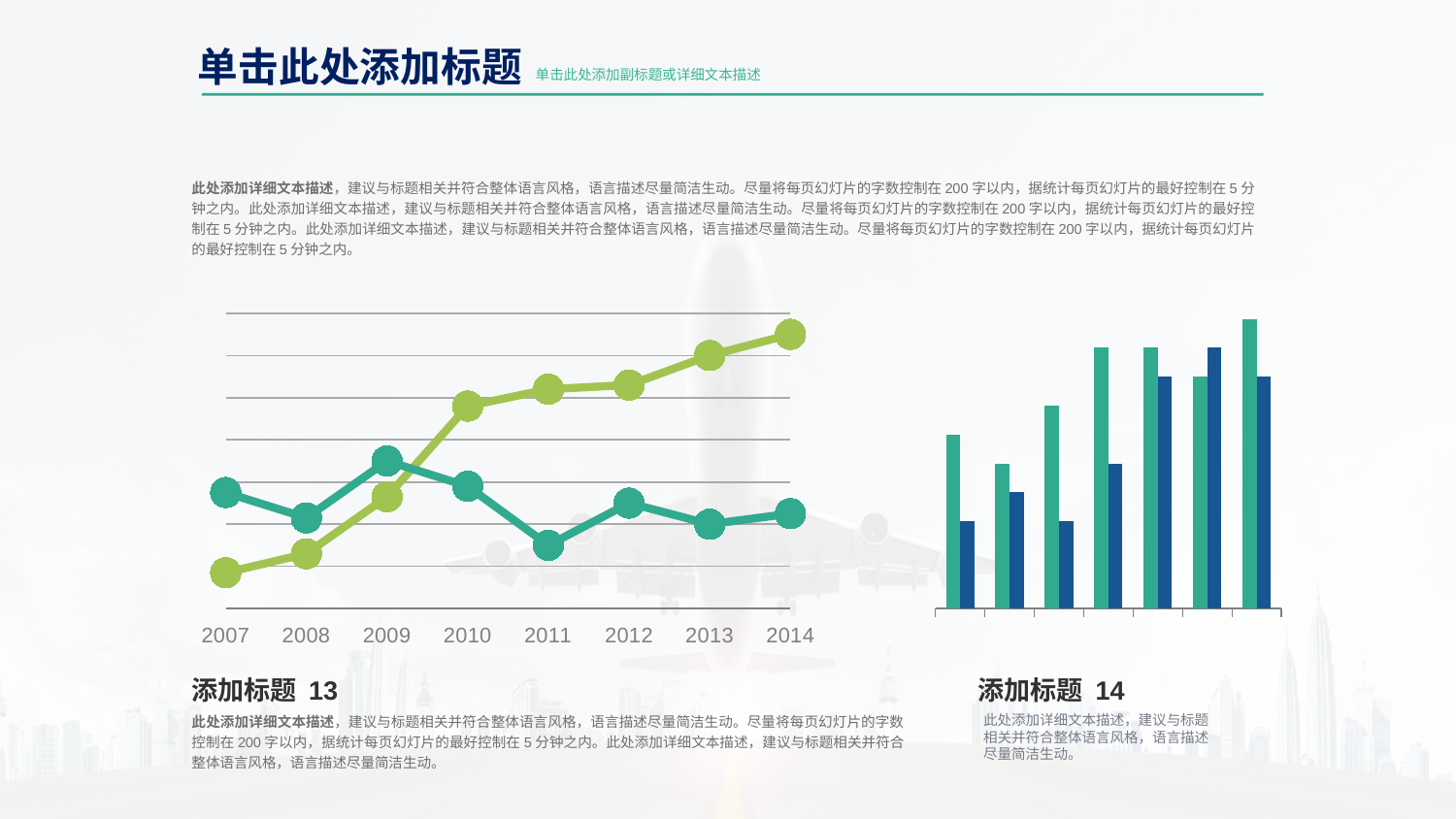

单击此处添加标题
单击此处添加副标题或详细文本描述

此处添加详细文本描述，建议与标题相关并符合整体语言风格，语言描述尽量简洁生动。尽量将每页幻灯片的字数控制在200字以内，据统计每页幻灯片的最好控制在5分钟之内。此处添加详细文本描述，建议与标题相关并符合整体语言风格，语言描述尽量简洁生动。尽量将每页幻灯片的字数控制在200字以内，据统计每页幻灯片的最好控制在5分钟之内。此处添加详细文本描述，建议与标题相关并符合整体语言风格，语言描述尽量简洁生动。尽量将每页幻灯片的字数控制在200字以内，据统计每页幻灯片的最好控制在5分钟之内。

### Chart:

| Category | Your Company | Competition |
|---|---|---|
| 2007 | 17.0 | 55.0 |
| 2008 | 26.0 | 43.0 |
| 2009 | 53.0 | 70.0 |
| 2010 | 96.0 | 58.0 |
| 2011 | 104.0 | 30.0 |
| 2012 | 106.0 | 50.0 |
| 2013 | 120.0 | 40.0 |
| 2014 | 130.0 | 45.0 |

### Chart:

| Category | Series 1 | Series 2 |
|---|---|---|
|   | 6.0 | 3.0 |
|   | 5.0 | 4.0 |
|   | 7.0 | 3.0 |
|   | 9.0 | 5.0 |
|   | 9.0 | 8.0 |
|   | 8.0 | 9.0 |
|   | 10.0 | 8.0 |
添加标题 13
添加标题 14
此处添加详细文本描述，建议与标题相关并符合整体语言风格，语言描述尽量简洁生动。尽量将每页幻灯片的字数控制在200字以内，据统计每页幻灯片的最好控制在5分钟之内。此处添加详细文本描述，建议与标题相关并符合整体语言风格，语言描述尽量简洁生动。
此处添加详细文本描述，建议与标题相关并符合整体语言风格，语言描述尽量简洁生动。